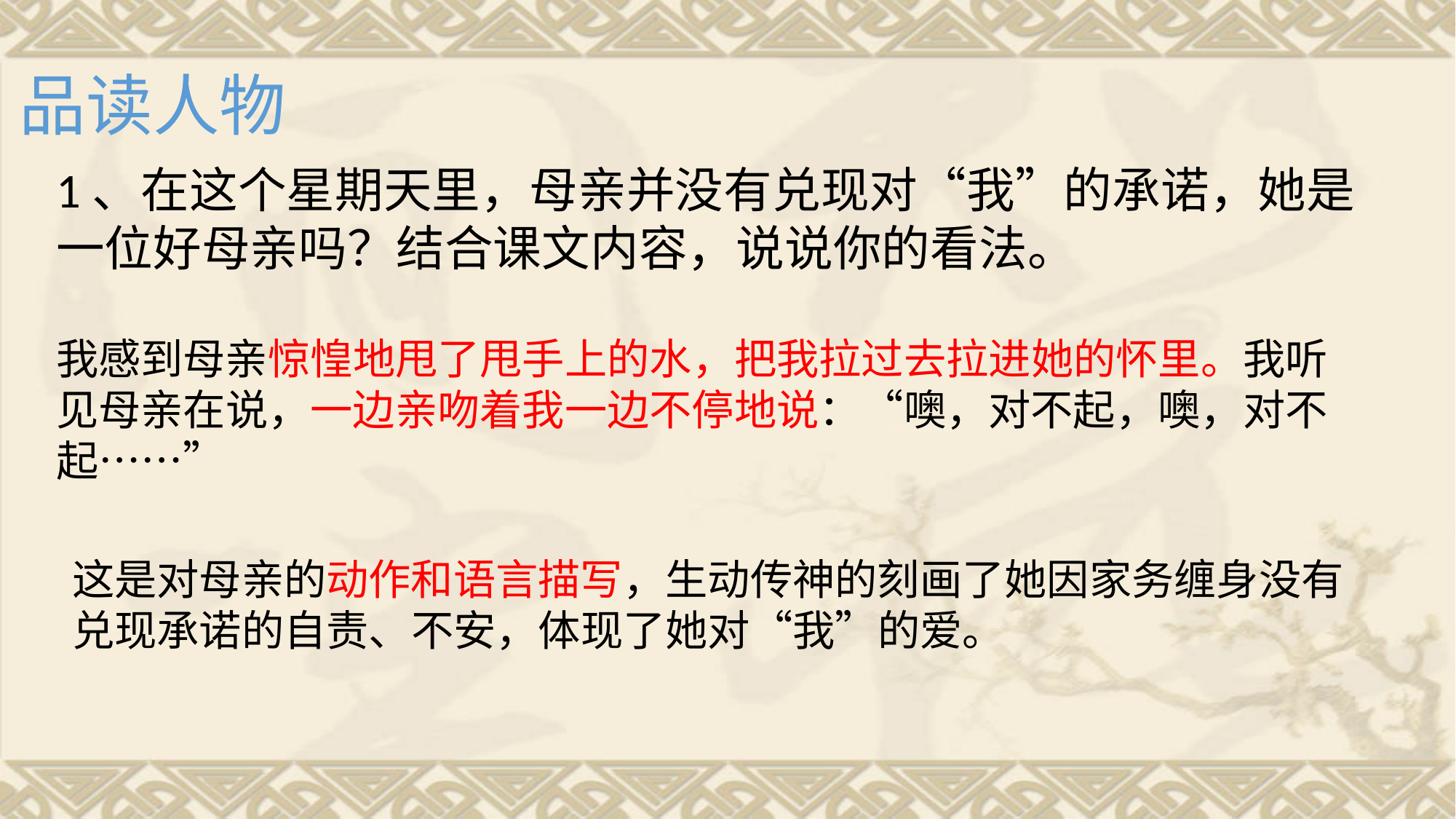

# 品读人物
1、在这个星期天里，母亲并没有兑现对“我”的承诺，她是一位好母亲吗？结合课文内容，说说你的看法。
我感到母亲惊惶地甩了甩手上的水，把我拉过去拉进她的怀里。我听见母亲在说，一边亲吻着我一边不停地说：“噢，对不起，噢，对不起……”
这是对母亲的动作和语言描写，生动传神的刻画了她因家务缠身没有兑现承诺的自责、不安，体现了她对“我”的爱。